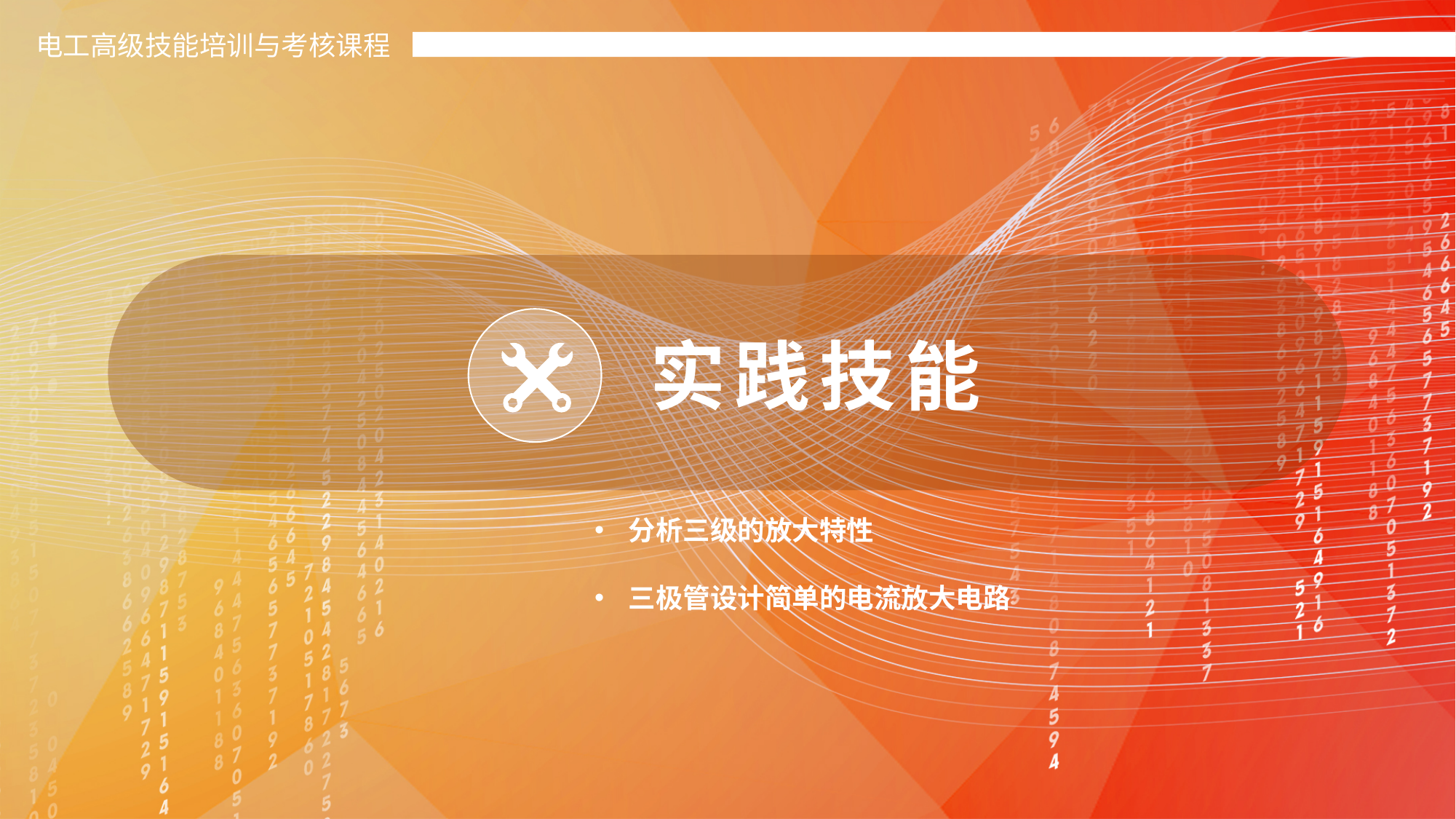

电工高级技能培训与考核课程

实践技能
分析三级的放大特性
三极管设计简单的电流放大电路